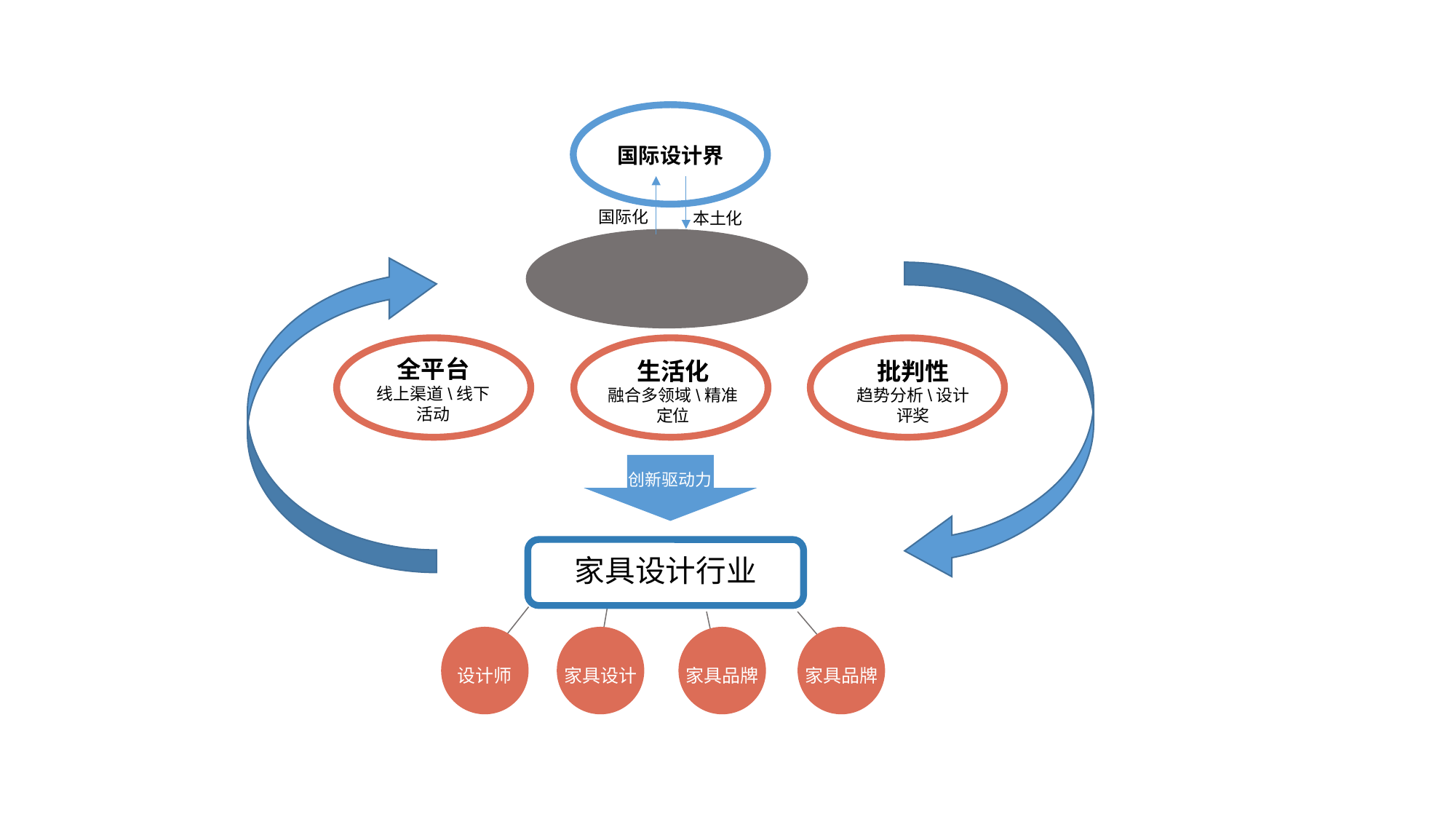

国际设计界
国际化
本土化

全平台
线上渠道\线下活动
生活化
融合多领域\精准定位
批判性
趋势分析\设计评奖

创新驱动力

家具设计行业

设计师
家具设计
家具品牌
家具品牌